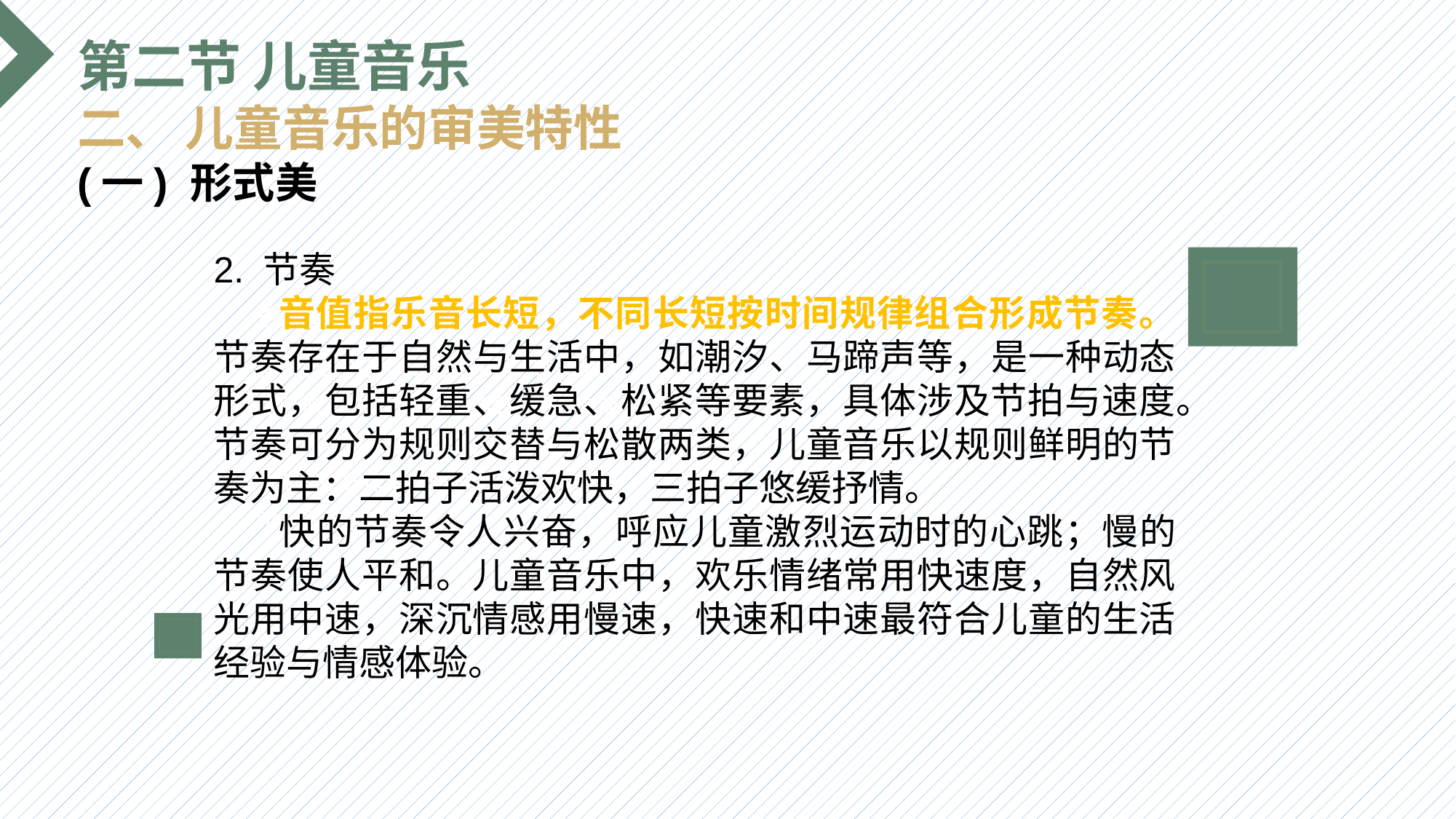

第二节 儿童音乐
二、 儿童音乐的审美特性
(一) 形式美

2. 节奏
      音值指乐音长短，不同长短按时间规律组合形成节奏。节奏存在于自然与生活中，如潮汐、马蹄声等，是一种动态形式，包括轻重、缓急、松紧等要素，具体涉及节拍与速度。节奏可分为规则交替与松散两类，儿童音乐以规则鲜明的节奏为主：二拍子活泼欢快，三拍子悠缓抒情。
      快的节奏令人兴奋，呼应儿童激烈运动时的心跳；慢的节奏使人平和。儿童音乐中，欢乐情绪常用快速度，自然风光用中速，深沉情感用慢速，快速和中速最符合儿童的生活经验与情感体验。

选题背景
输入您的内容，请简要说明，言简意赅即可输入您的内容，请简要说明，言简意赅即可输入您的内容，请简要说明，言简意赅即可输入您的内容，请简要说明，言简意赅即可